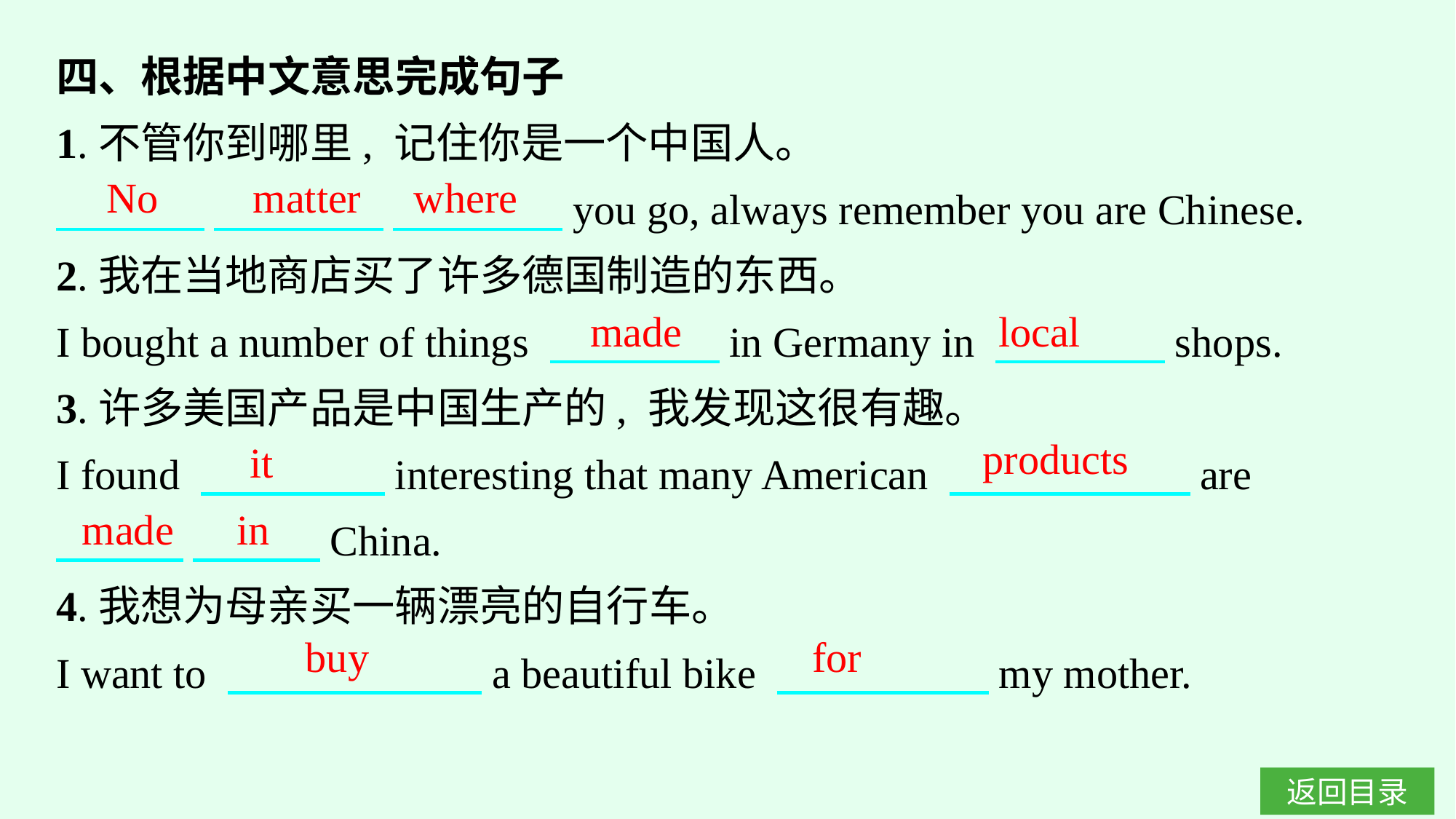

四、根据中文意思完成句子
1.不管你到哪里, 记住你是一个中国人。
　　　  　　　　 　　　　you go, always remember you are Chinese.
2.我在当地商店买了许多德国制造的东西。
I bought a number of things 　　　　in Germany in 　　　　shops.
3.许多美国产品是中国生产的, 我发现这很有趣。
I found 　　      　interesting that many American 　    　        　are
　　　 　　　China.
4.我想为母亲买一辆漂亮的自行车。
I want to 　　　　　　a beautiful bike 　　　　　my mother.
No         matter     where
made                              local
products
it
made      in
buy                                          for